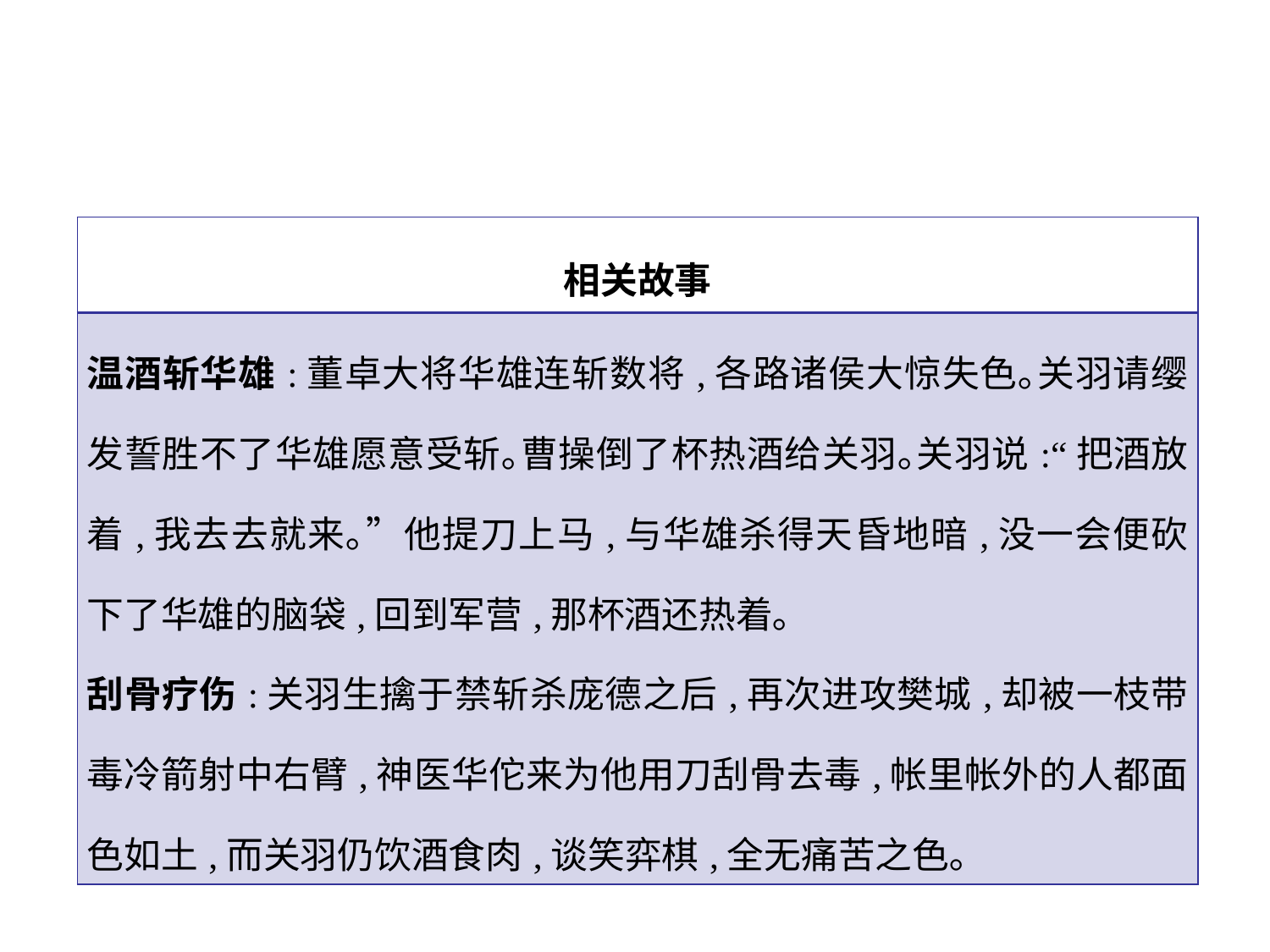

| 相关故事 |
| --- |
| 温酒斩华雄:董卓大将华雄连斩数将,各路诸侯大惊失色｡关羽请缨发誓胜不了华雄愿意受斩｡曹操倒了杯热酒给关羽｡关羽说:“把酒放着,我去去就来｡”他提刀上马,与华雄杀得天昏地暗,没一会便砍下了华雄的脑袋,回到军营,那杯酒还热着｡ 刮骨疗伤:关羽生擒于禁斩杀庞德之后,再次进攻樊城,却被一枝带毒冷箭射中右臂,神医华佗来为他用刀刮骨去毒,帐里帐外的人都面色如土,而关羽仍饮酒食肉,谈笑弈棋,全无痛苦之色｡ |